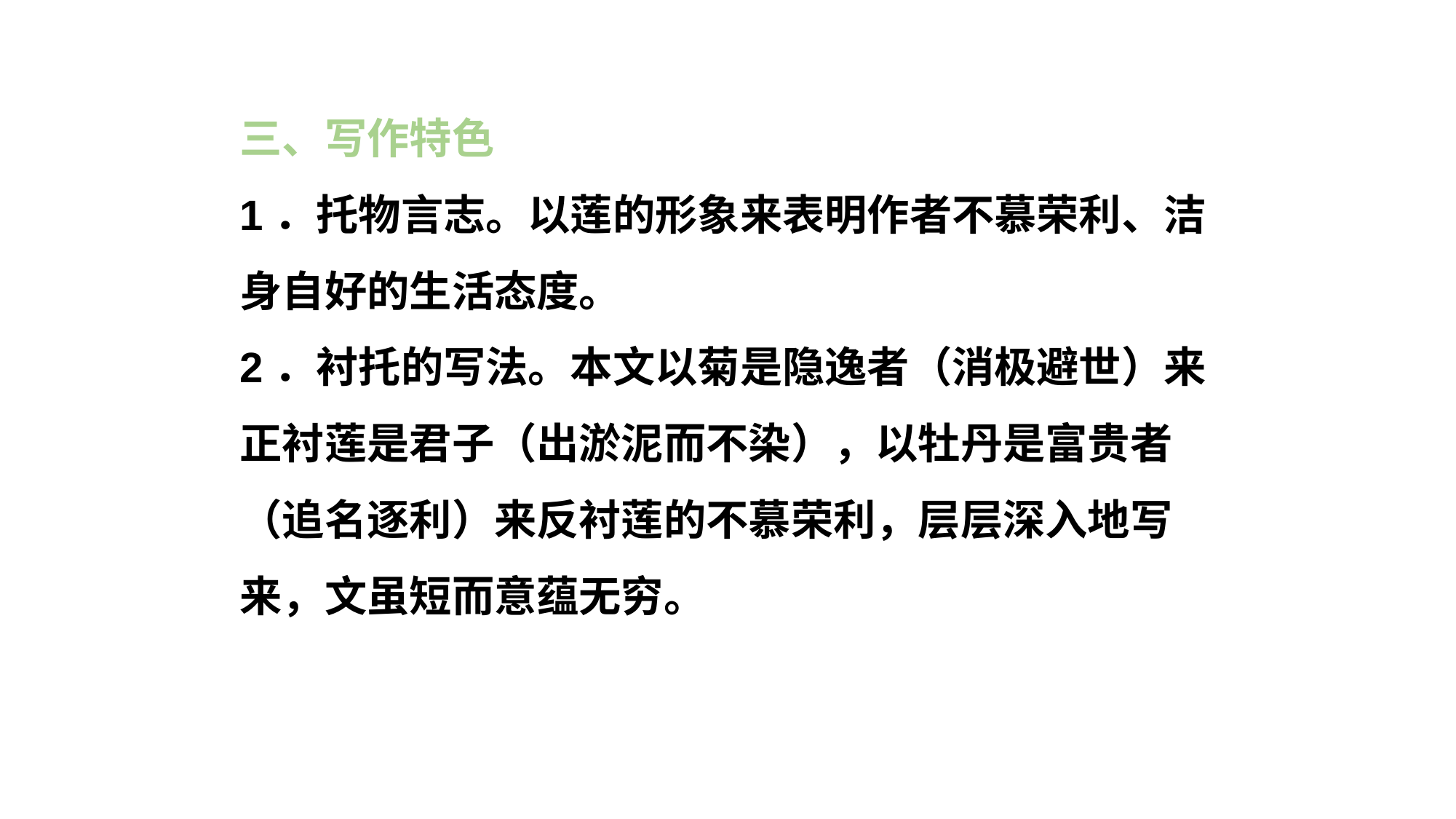

三、写作特色
1．托物言志。以莲的形象来表明作者不慕荣利、洁身自好的生活态度。
2．衬托的写法。本文以菊是隐逸者（消极避世）来正衬莲是君子（出淤泥而不染），以牡丹是富贵者（追名逐利）来反衬莲的不慕荣利，层层深入地写来，文虽短而意蕴无穷。